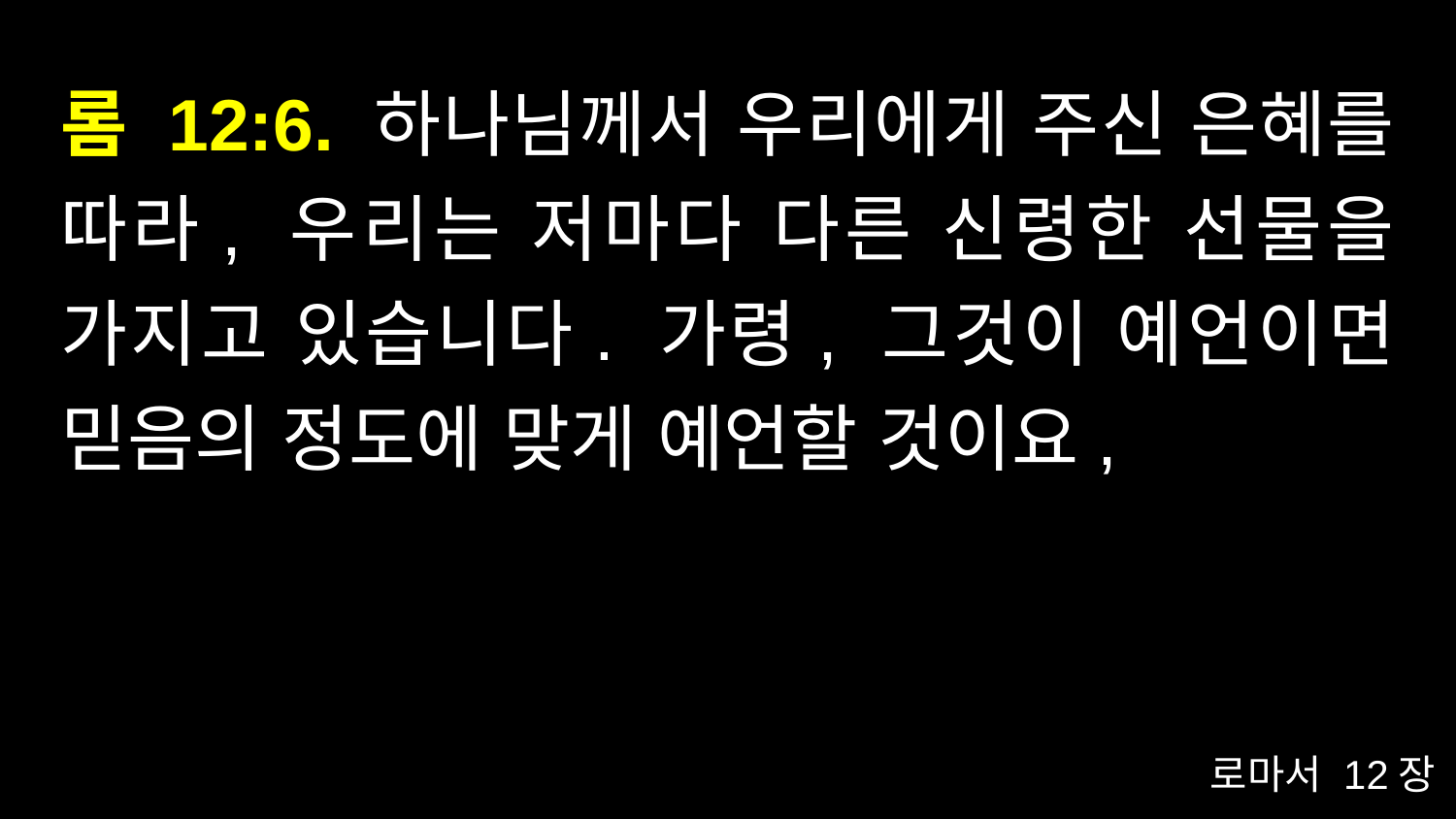

# 롬 12:6. 하나님께서 우리에게 주신 은혜를 따라, 우리는 저마다 다른 신령한 선물을 가지고 있습니다. 가령, 그것이 예언이면 믿음의 정도에 맞게 예언할 것이요,
로마서 12장